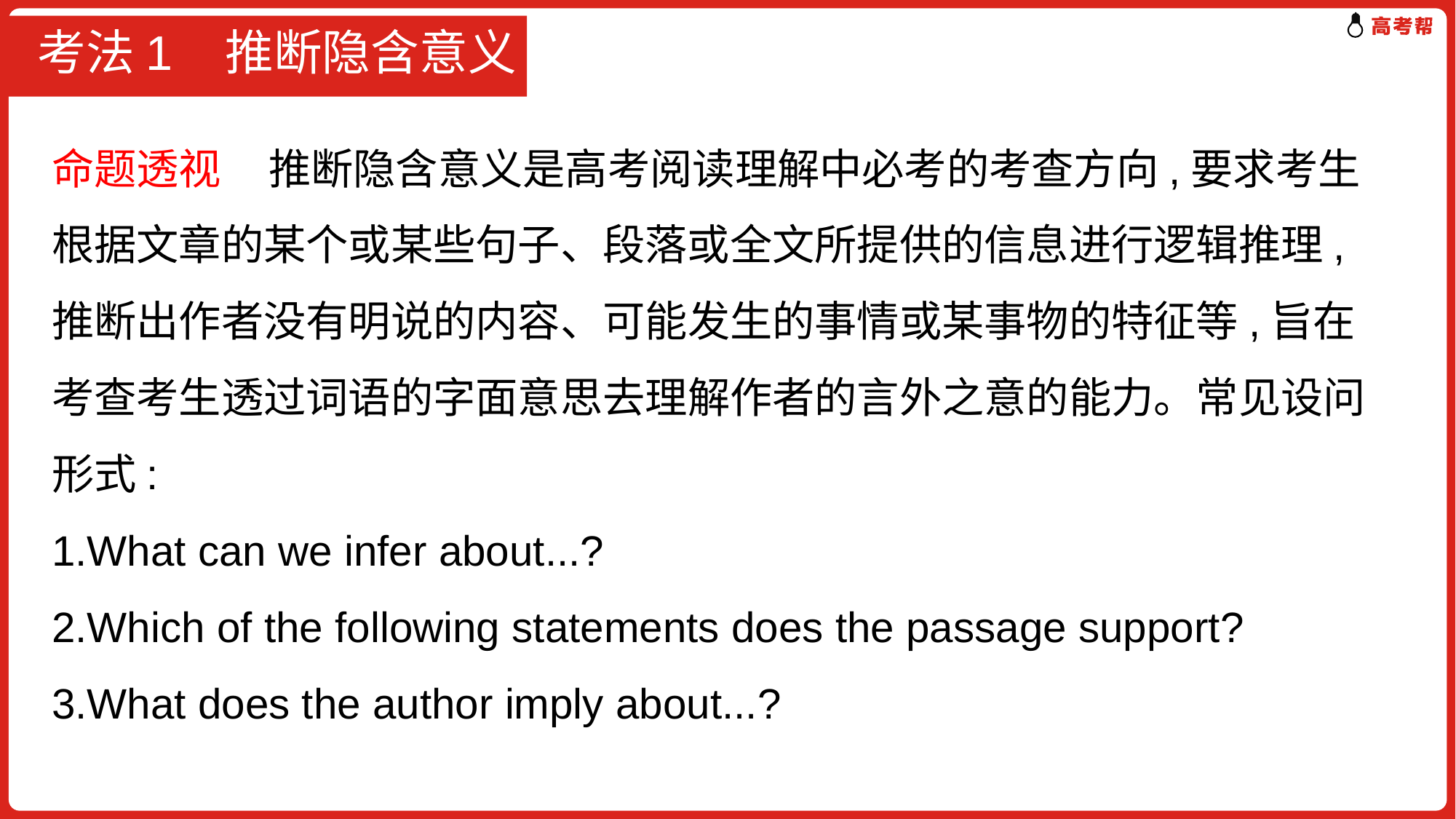

# 考法1   推断隐含意义
命题透视     推断隐含意义是高考阅读理解中必考的考查方向,要求考生根据文章的某个或某些句子、段落或全文所提供的信息进行逻辑推理,推断出作者没有明说的内容、可能发生的事情或某事物的特征等,旨在考查考生透过词语的字面意思去理解作者的言外之意的能力。常见设问形式:
1.What can we infer about...?
2.Which of the following statements does the passage support?
3.What does the author imply about...?